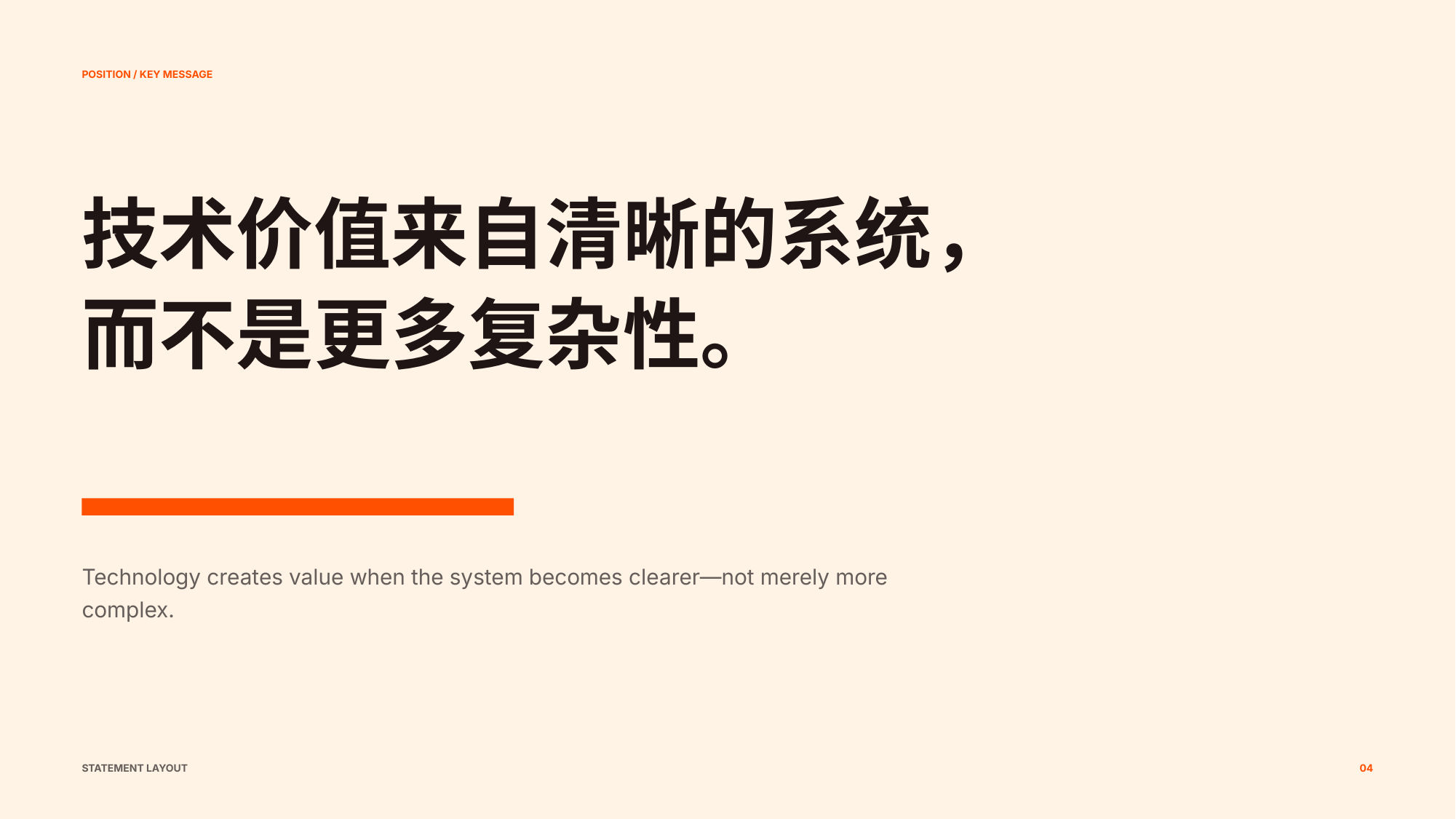

POSITION / KEY MESSAGE
技术价值来自清晰的系统，
而不是更多复杂性。

Technology creates value when the system becomes clearer—not merely more complex.
STATEMENT LAYOUT
04